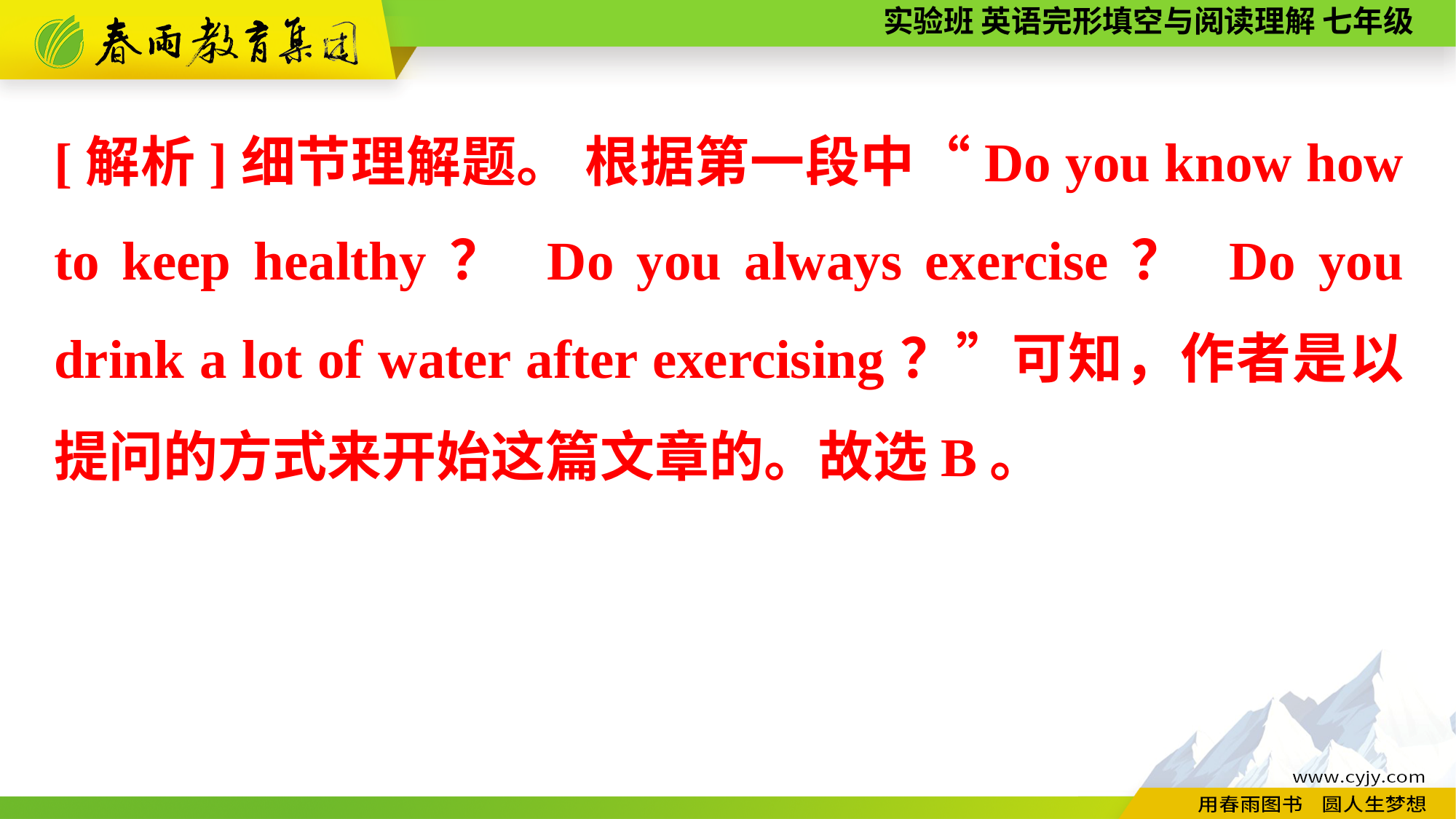

[解析]细节理解题。 根据第一段中“Do you know how to keep healthy？ Do you always exercise？ Do you drink a lot of water after exercising？”可知，作者是以提问的方式来开始这篇文章的。故选B。